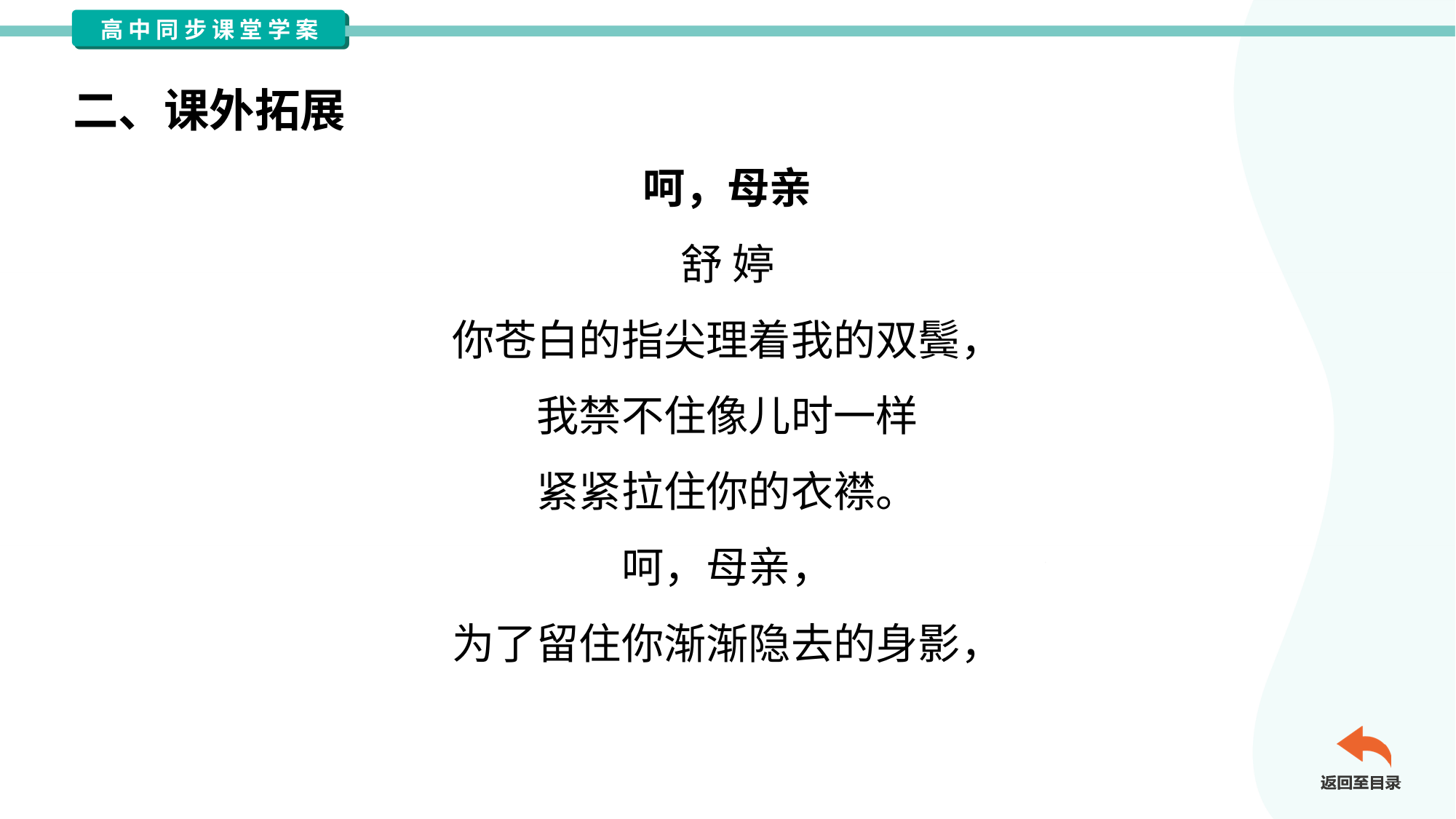

二、课外拓展
呵，母亲
舒 婷
你苍白的指尖理着我的双鬓，
我禁不住像儿时一样
紧紧拉住你的衣襟。
呵，母亲，
为了留住你渐渐隐去的身影，
虽然晨曦已把梦剪成烟缕，#1.1.6